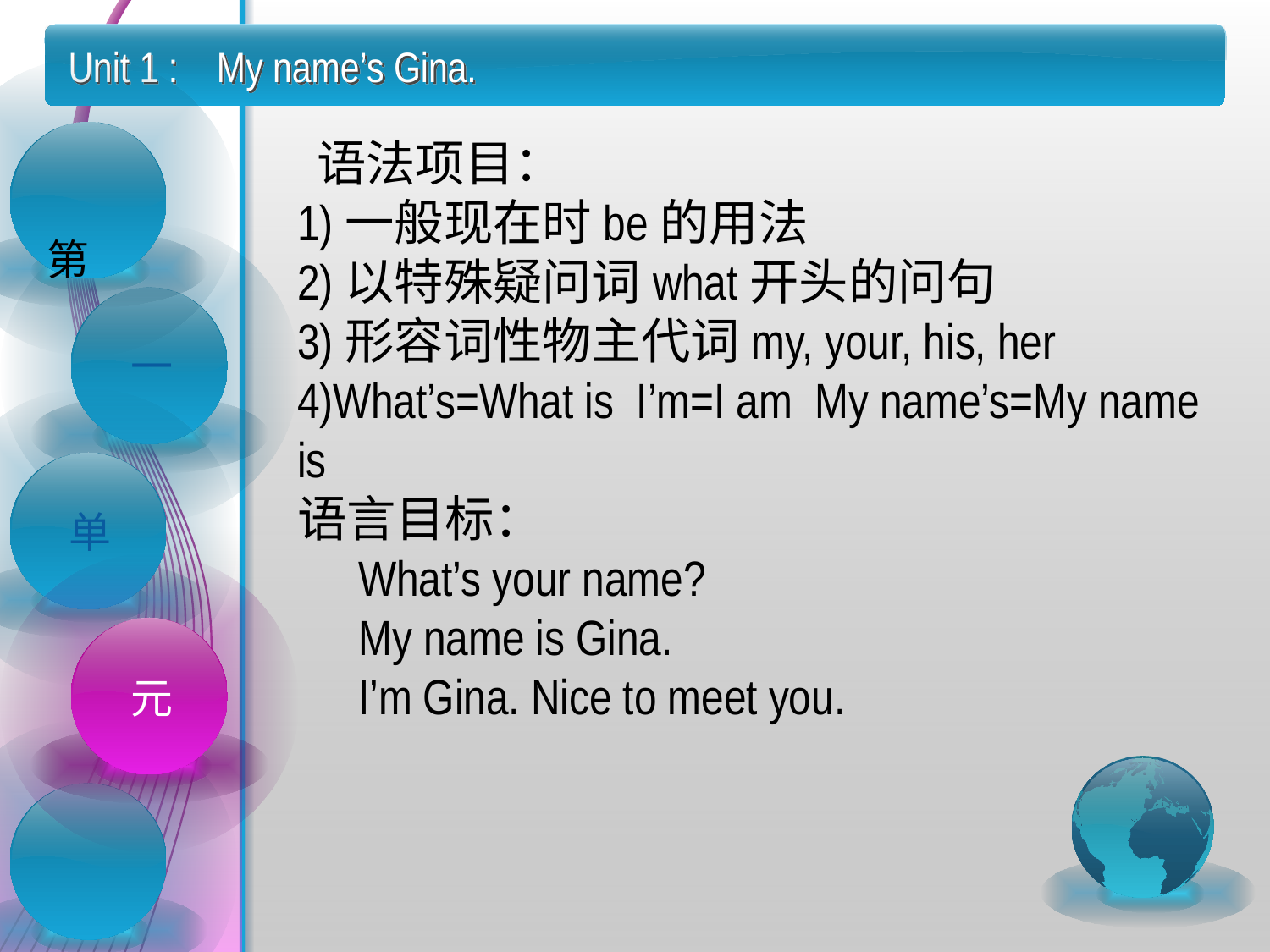

Unit 1 :    My name’s Gina.

 语法项目：
1)一般现在时be的用法
2)以特殊疑问词what开头的问句
3)形容词性物主代词my, your, his, her
4)What’s=What is  I’m=I am  My name’s=My name is
语言目标：
　What’s your name?
　My name is Gina.
　I’m Gina. Nice to meet you.

   第

一

单

元